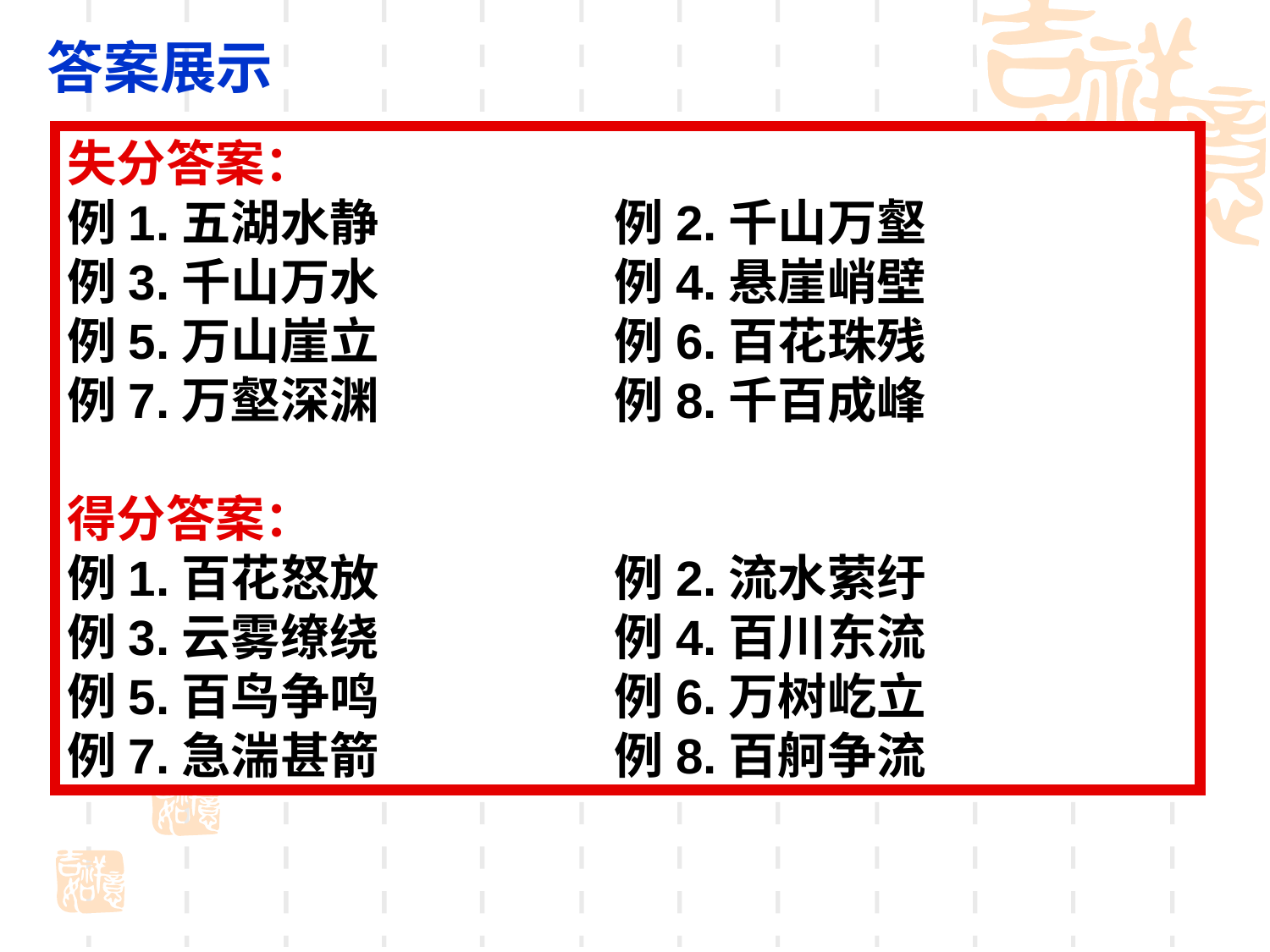

答案展示
失分答案：
例1.五湖水静                     例2.千山万壑
例3.千山万水                     例4.悬崖峭壁
例5.万山崖立                     例6.百花珠残
例7.万壑深渊                     例8.千百成峰

得分答案：
例1.百花怒放                     例2.流水萦纡
例3.云雾缭绕                     例4.百川东流
例5.百鸟争鸣                     例6.万树屹立
例7.急湍甚箭                     例8.百舸争流